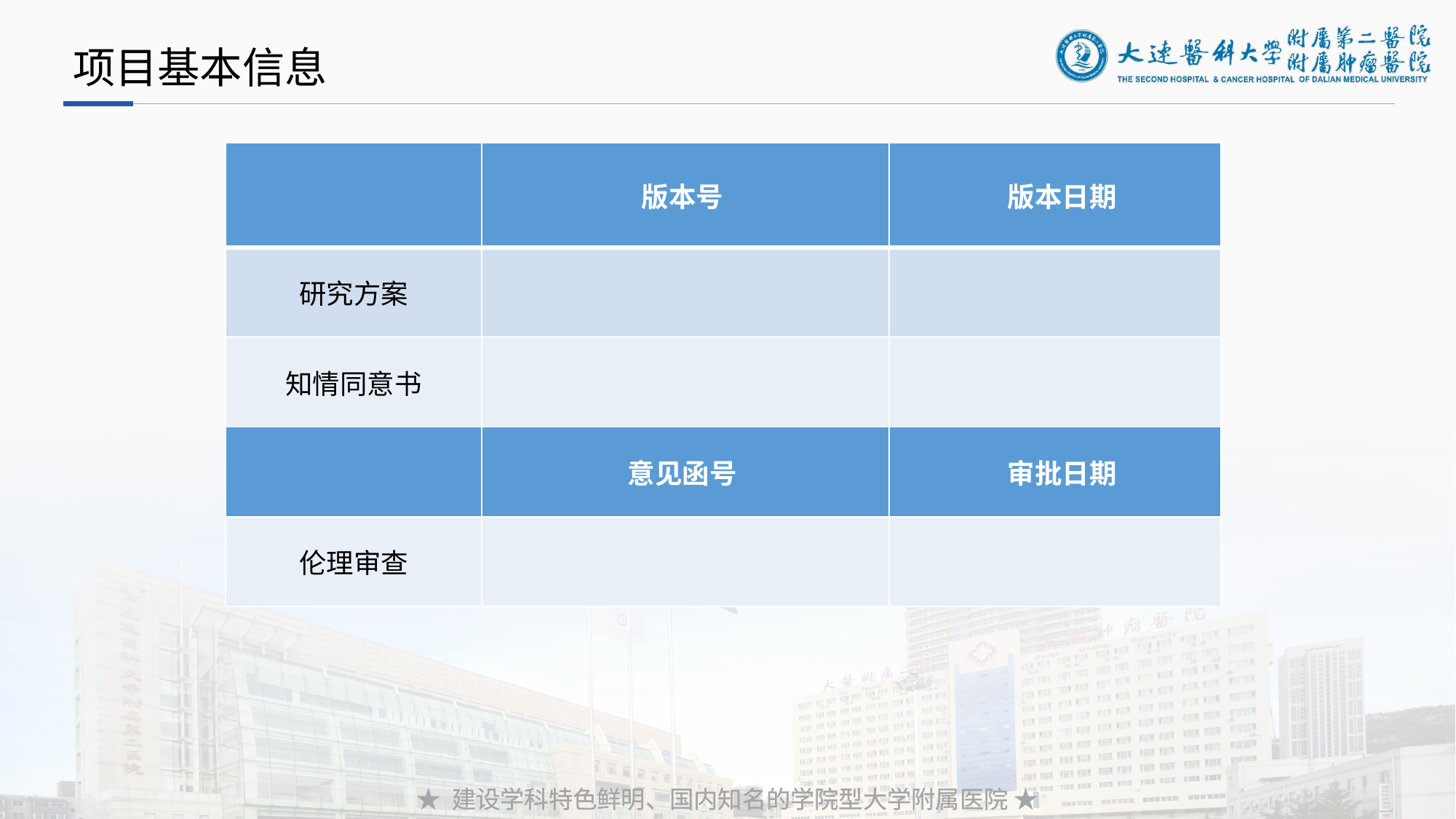

项目基本信息
|  | 版本号 | 版本日期 |
| --- | --- | --- |
| 研究方案 |  |  |
| 知情同意书 |  |  |
|  | 意见函号 | 审批日期 |
| 伦理审查 |  |  |

★ 建设学科特色鲜明、国内知名的学院型大学附属医院 ★